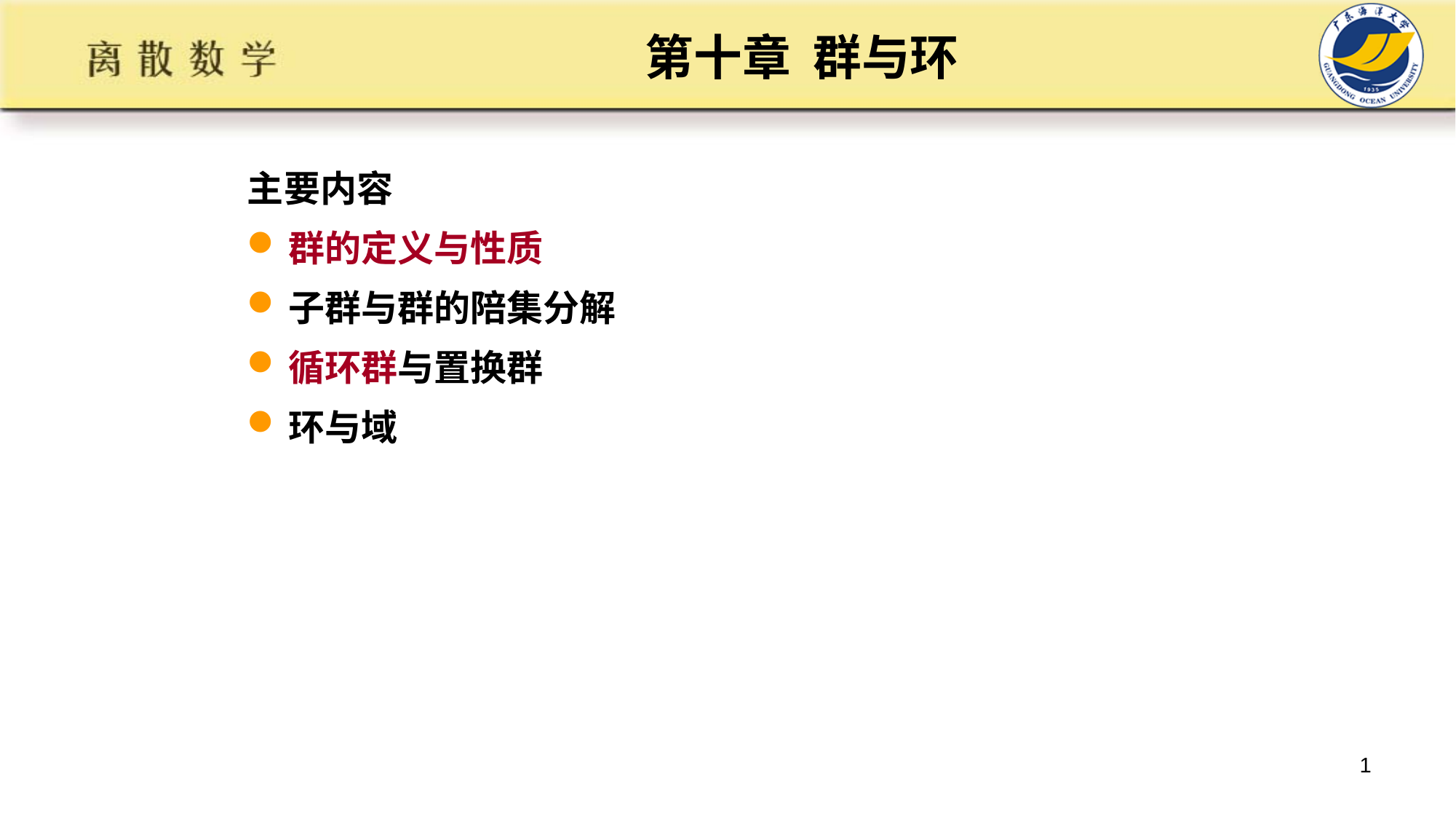

# 第十章  群与环
主要内容
群的定义与性质
子群与群的陪集分解
循环群与置换群
环与域
1